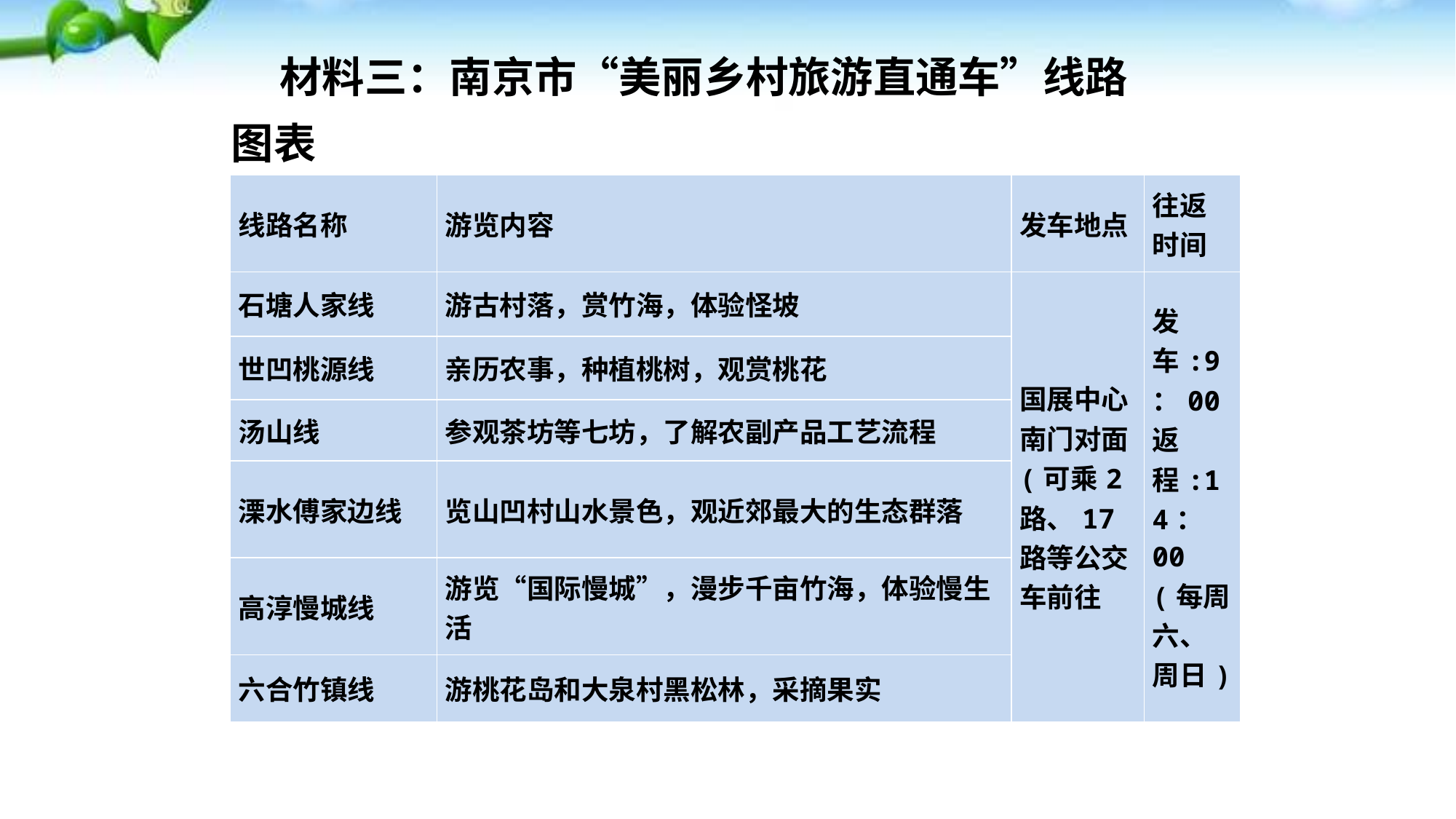

材料三：南京市“美丽乡村旅游直通车”线路图表
| 线路名称 | 游览内容 | 发车地点 | 往返时间 |
| --- | --- | --- | --- |
| 石塘人家线 | 游古村落，赏竹海，体验怪坡 | 国展中心南门对面(可乘2路、17路等公交车前往 | 发车:9：00 返程:14：00 (每周六、周日) |
| 世凹桃源线 | 亲历农事，种植桃树，观赏桃花 |  |  |
| 汤山线 | 参观茶坊等七坊，了解农副产品工艺流程 |  |  |
| 溧水傅家边线 | 览山凹村山水景色，观近郊最大的生态群落 |  |  |
| 高淳慢城线 | 游览“国际慢城”，漫步千亩竹海，体验慢生活 |  |  |
| 六合竹镇线 | 游桃花岛和大泉村黑松林，采摘果实 |  |  |